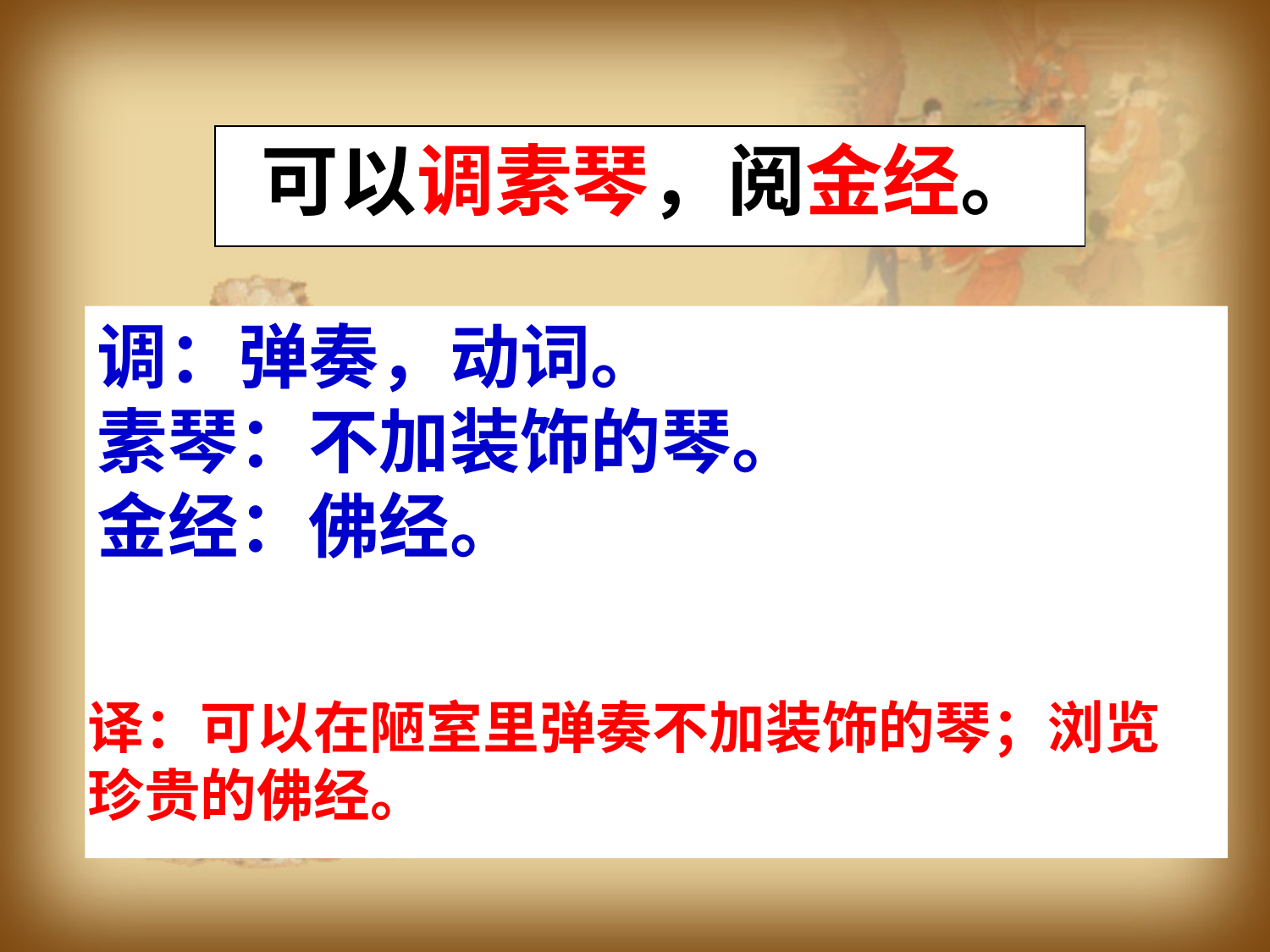

可以调素琴，阅金经。
调：弹奏，动词。
素琴：不加装饰的琴。
金经：佛经。
译：可以在陋室里弹奏不加装饰的琴；浏览珍贵的佛经。